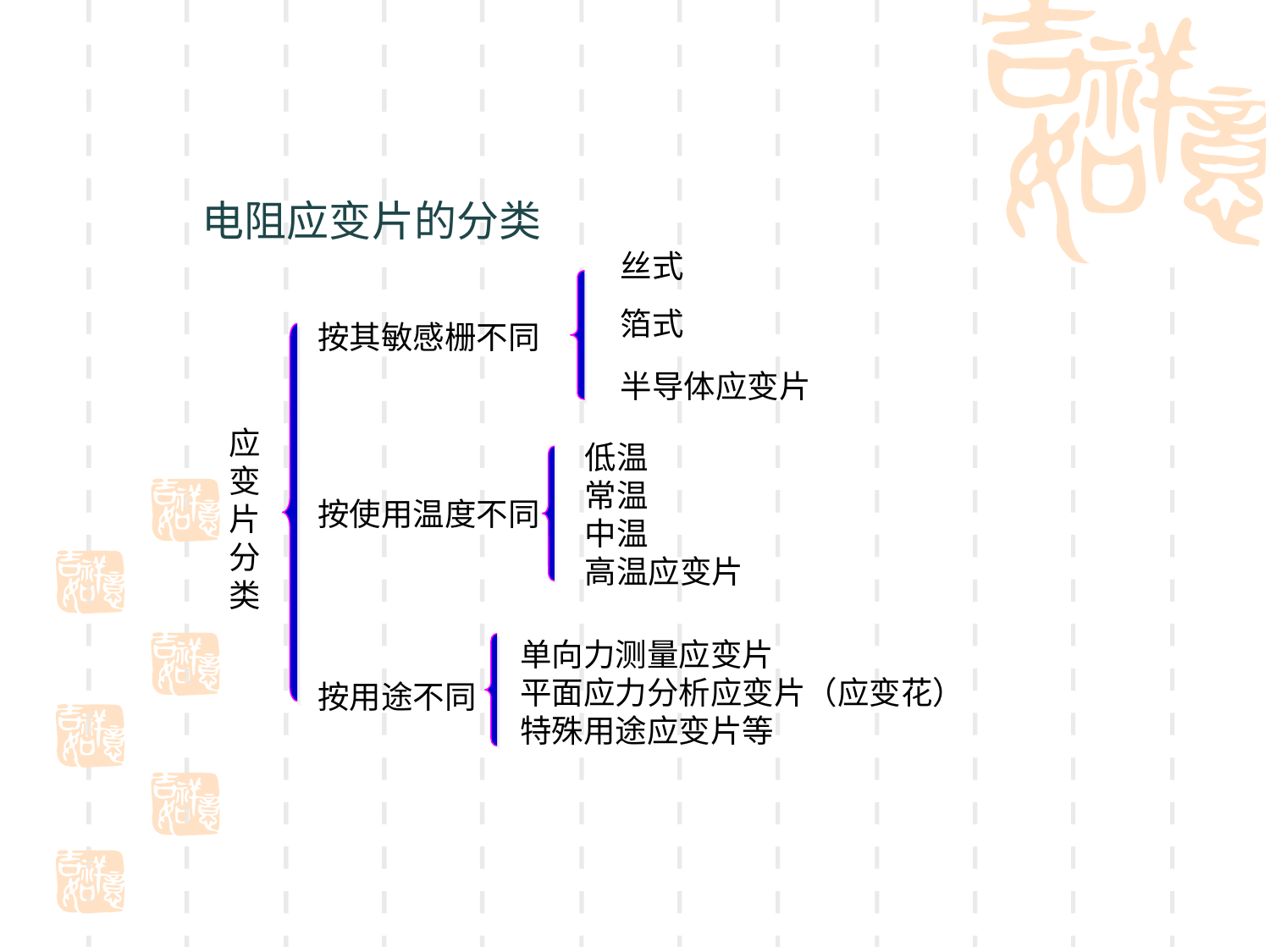

# 电阻应变片的分类
丝式

箔式
按其敏感栅不同

半导体应变片
应变片分类
低温
常温
中温
高温应变片

按使用温度不同

单向力测量应变片
平面应力分析应变片（应变花）
特殊用途应变片等

按用途不同
11